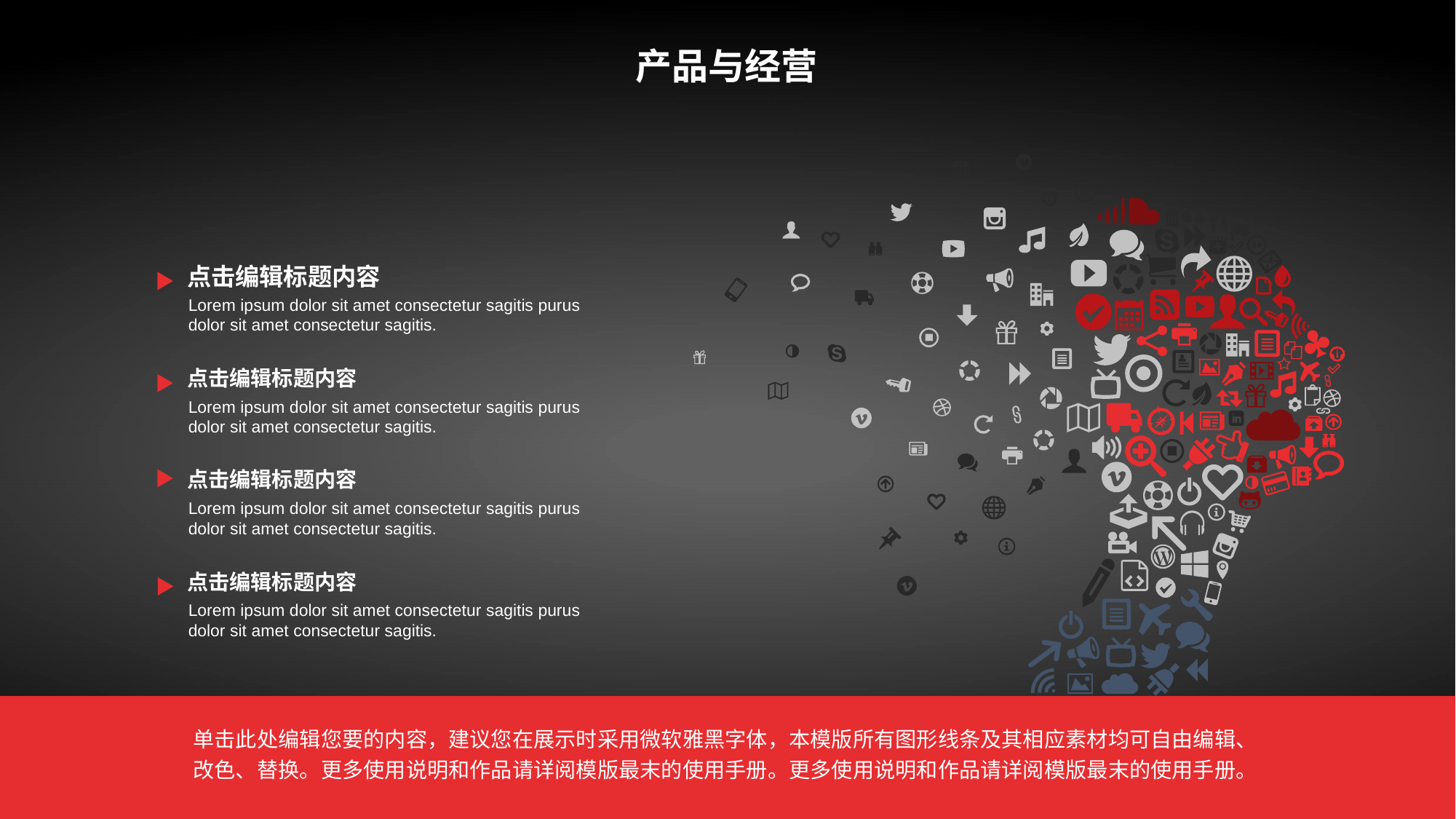

产品与经营

点击编辑标题内容

Lorem ipsum dolor sit amet consectetur sagitis purus dolor sit amet consectetur sagitis.

点击编辑标题内容

Lorem ipsum dolor sit amet consectetur sagitis purus dolor sit amet consectetur sagitis.

点击编辑标题内容

Lorem ipsum dolor sit amet consectetur sagitis purus dolor sit amet consectetur sagitis.

点击编辑标题内容

Lorem ipsum dolor sit amet consectetur sagitis purus dolor sit amet consectetur sagitis.

单击此处编辑您要的内容，建议您在展示时采用微软雅黑字体，本模版所有图形线条及其相应素材均可自由编辑、改色、替换。更多使用说明和作品请详阅模版最末的使用手册。更多使用说明和作品请详阅模版最末的使用手册。
20